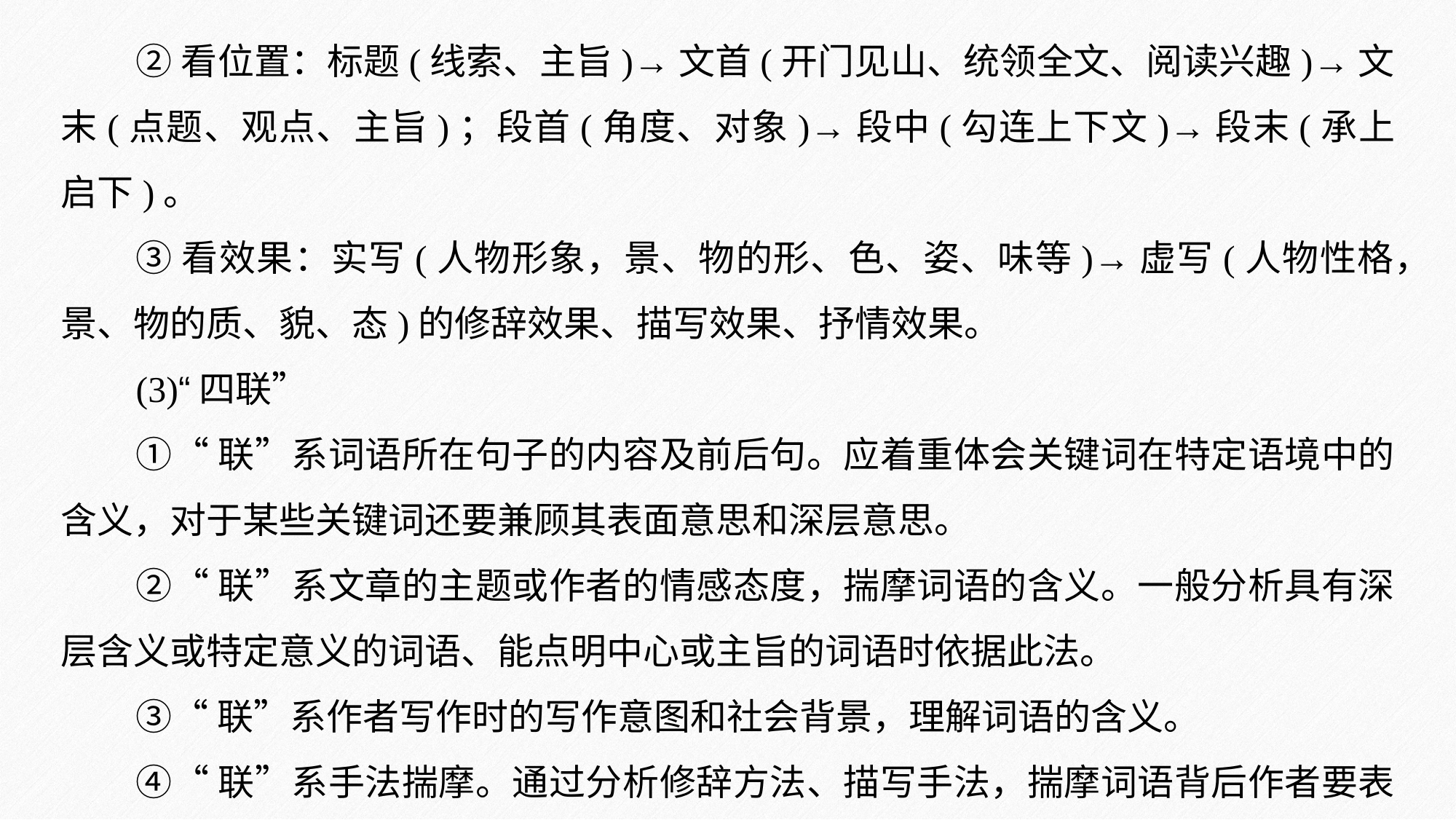

②看位置：标题(线索、主旨)→文首(开门见山、统领全文、阅读兴趣)→文末(点题、观点、主旨)；段首(角度、对象)→段中(勾连上下文)→段末(承上启下)。
③看效果：实写(人物形象，景、物的形、色、姿、味等)→虚写(人物性格，景、物的质、貌、态)的修辞效果、描写效果、抒情效果。
(3)“四联”
①“联”系词语所在句子的内容及前后句。应着重体会关键词在特定语境中的含义，对于某些关键词还要兼顾其表面意思和深层意思。
②“联”系文章的主题或作者的情感态度，揣摩词语的含义。一般分析具有深层含义或特定意义的词语、能点明中心或主旨的词语时依据此法。
③“联”系作者写作时的写作意图和社会背景，理解词语的含义。
④“联”系手法揣摩。通过分析修辞方法、描写手法，揣摩词语背后作者要表达的意思、要达到的效果。